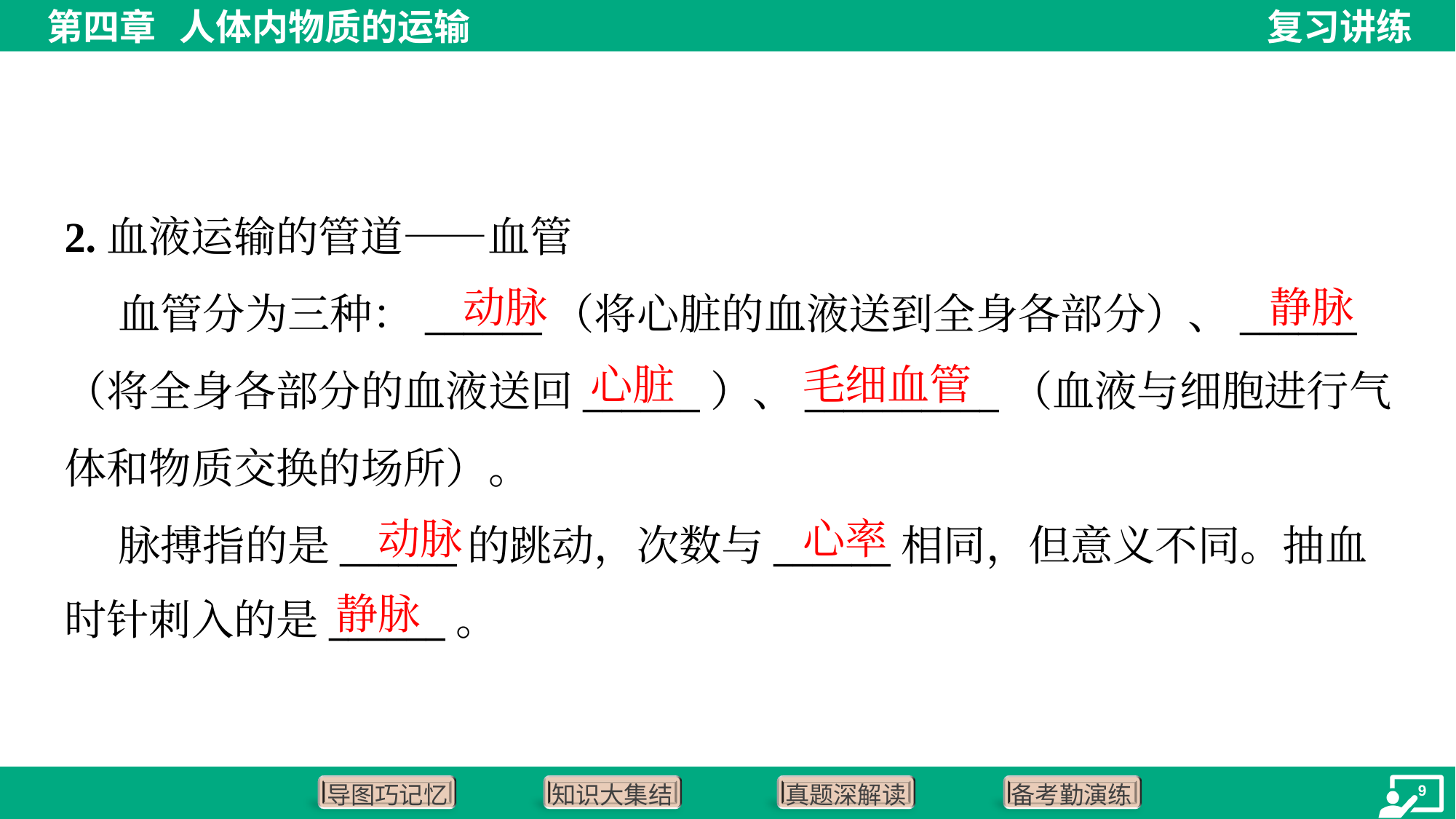

2.血液运输的管道——血管
    血管分为三种：______（将心脏的血液送到全身各部分）、______
（将全身各部分的血液送回______）、__________（血液与细胞进行气
体和物质交换的场所）。
    脉搏指的是______的跳动，次数与______相同，但意义不同。抽血
时针刺入的是______。
动脉
静脉
心脏
毛细血管
动脉
心率
静脉